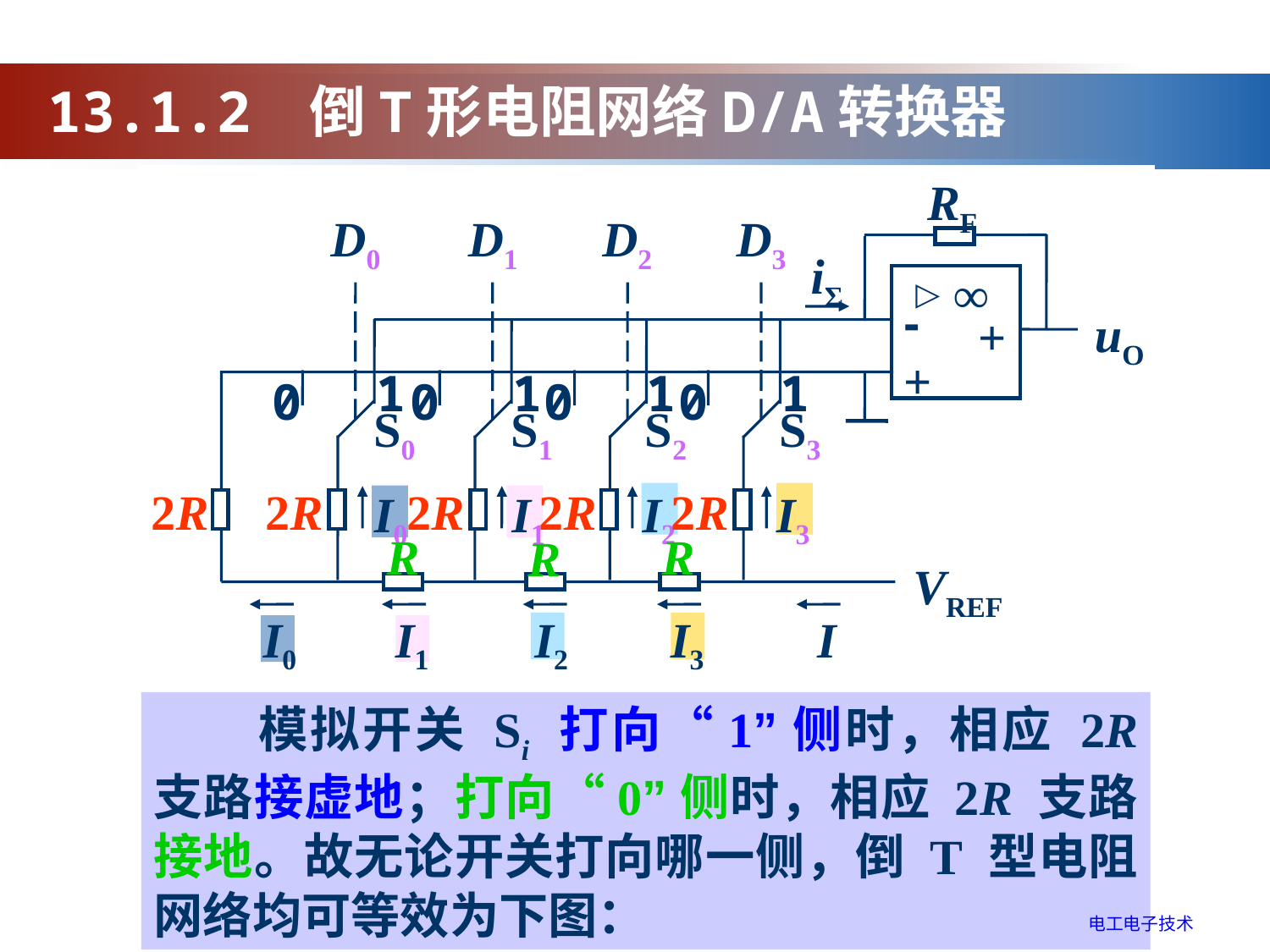

13.1.2  倒T形电阻网络D/A转换器
RF

D0
D1
D2
D3

iΣ
∞
△

-
uO
+

+
1
1
1
1
0
0
0
0

S0
S1
S2
S3

2R
2R
2R
2R
2R
I0
I1
I2
I3

R
R
R
VREF

I0
I1
I2
I3
I

　　模拟开关 Si 打向“1”侧时，相应 2R 支路接虚地；打向“0”侧时，相应 2R 支路接地。故无论开关打向哪一侧，倒 T 型电阻网络均可等效为下图：
电工电子技术